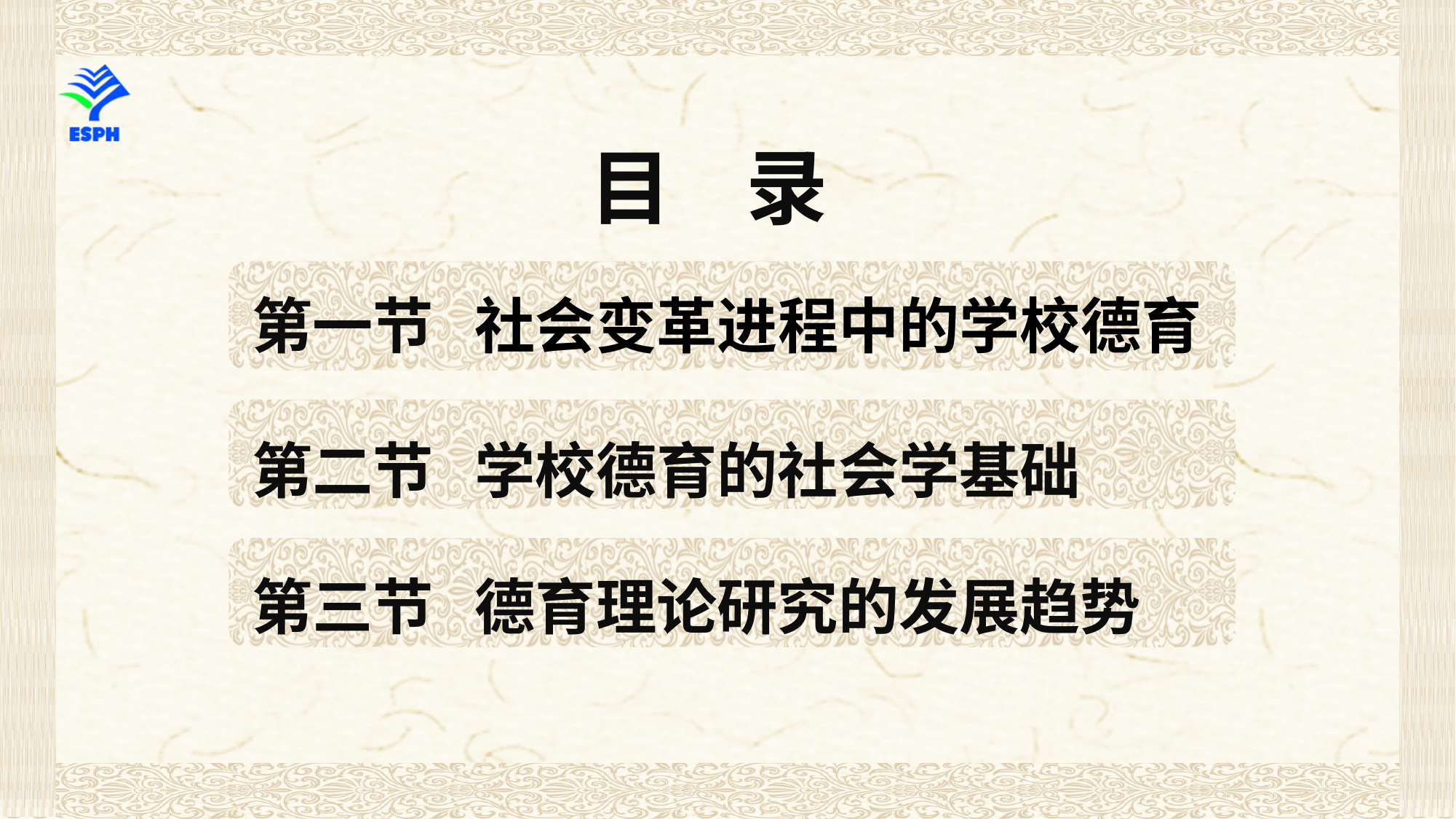

目    录
第一节   社会变革进程中的学校德育

第二节   学校德育的社会学基础

第三节   德育理论研究的发展趋势